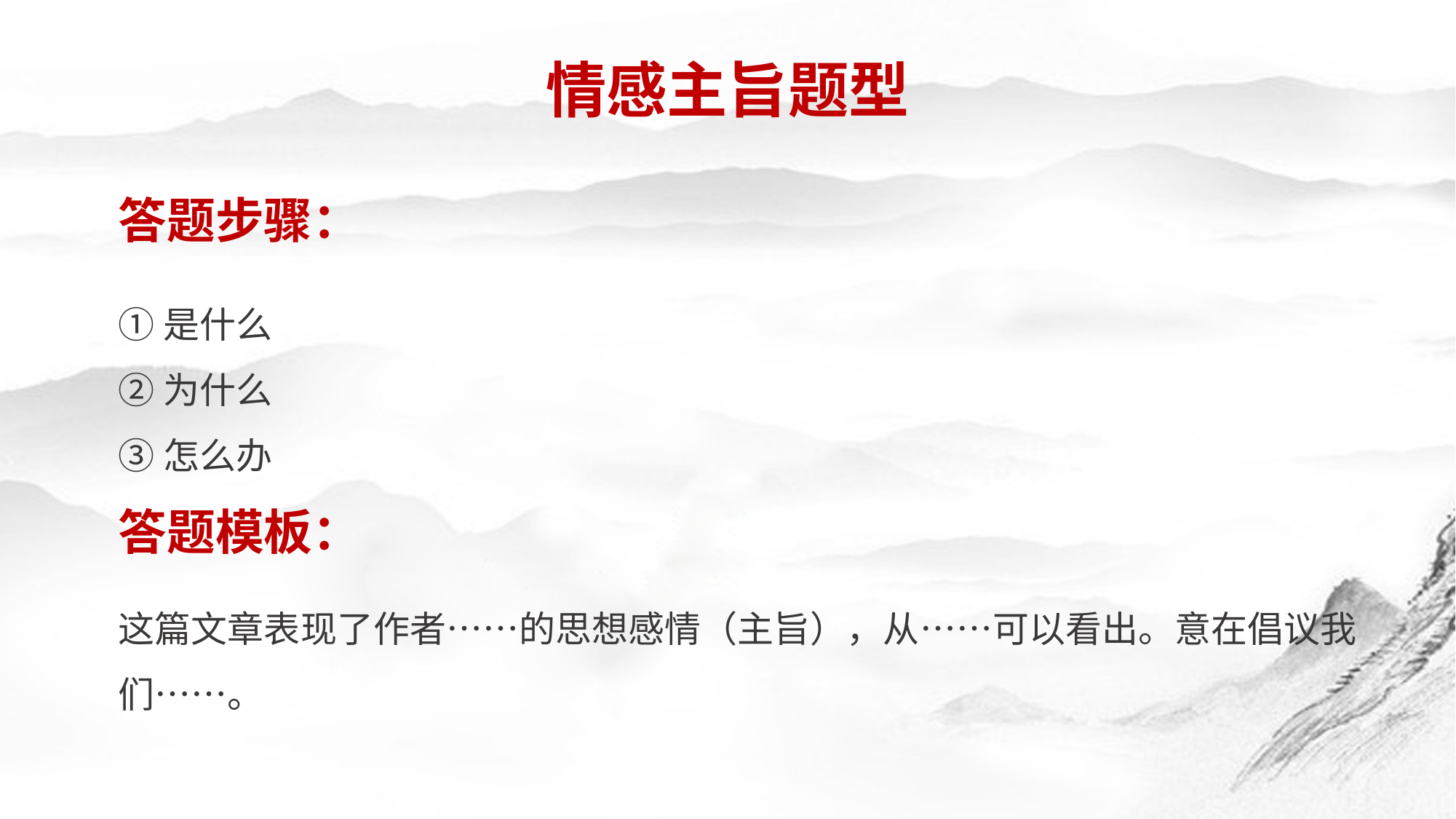

情感主旨题型
答题步骤：
①是什么
②为什么
③怎么办
答题模板：
这篇文章表现了作者……的思想感情（主旨），从……可以看出。意在倡议我们……。